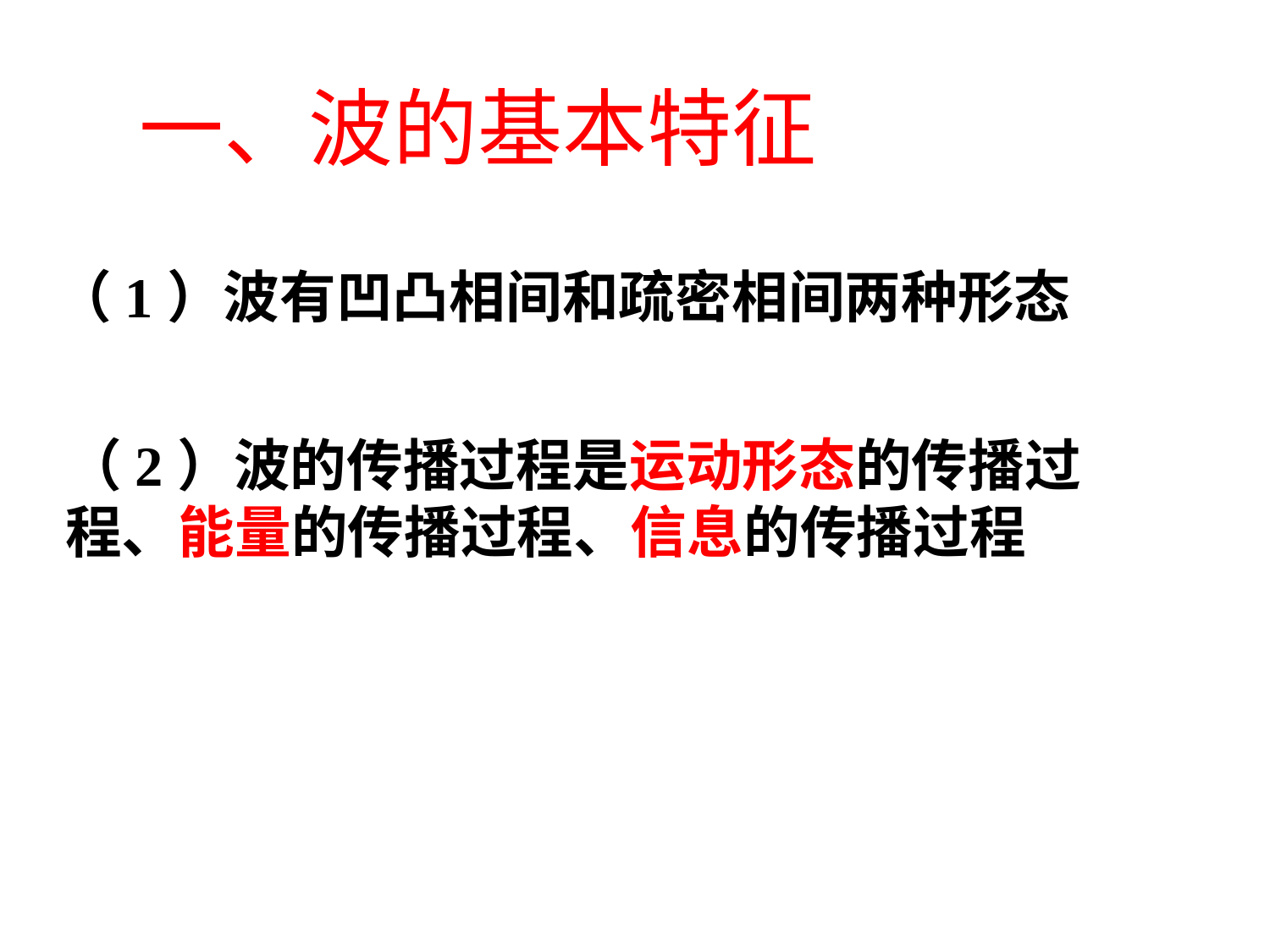

一、波的基本特征
（1）波有凹凸相间和疏密相间两种形态

（2）波的传播过程是运动形态的传播过程、能量的传播过程、信息的传播过程